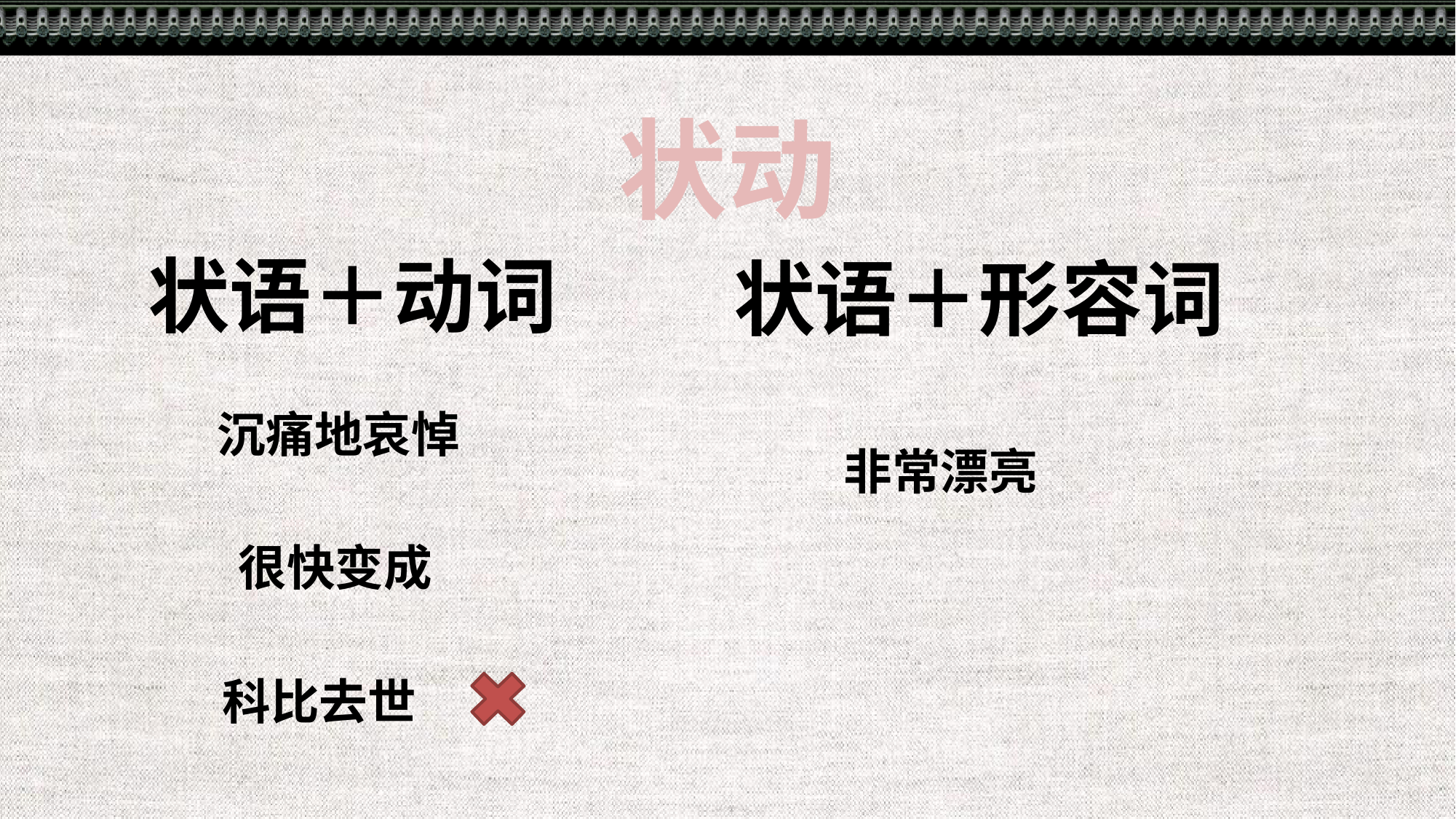

状动
状语＋动词
状语＋形容词
沉痛地哀悼
非常漂亮
很快变成

科比去世